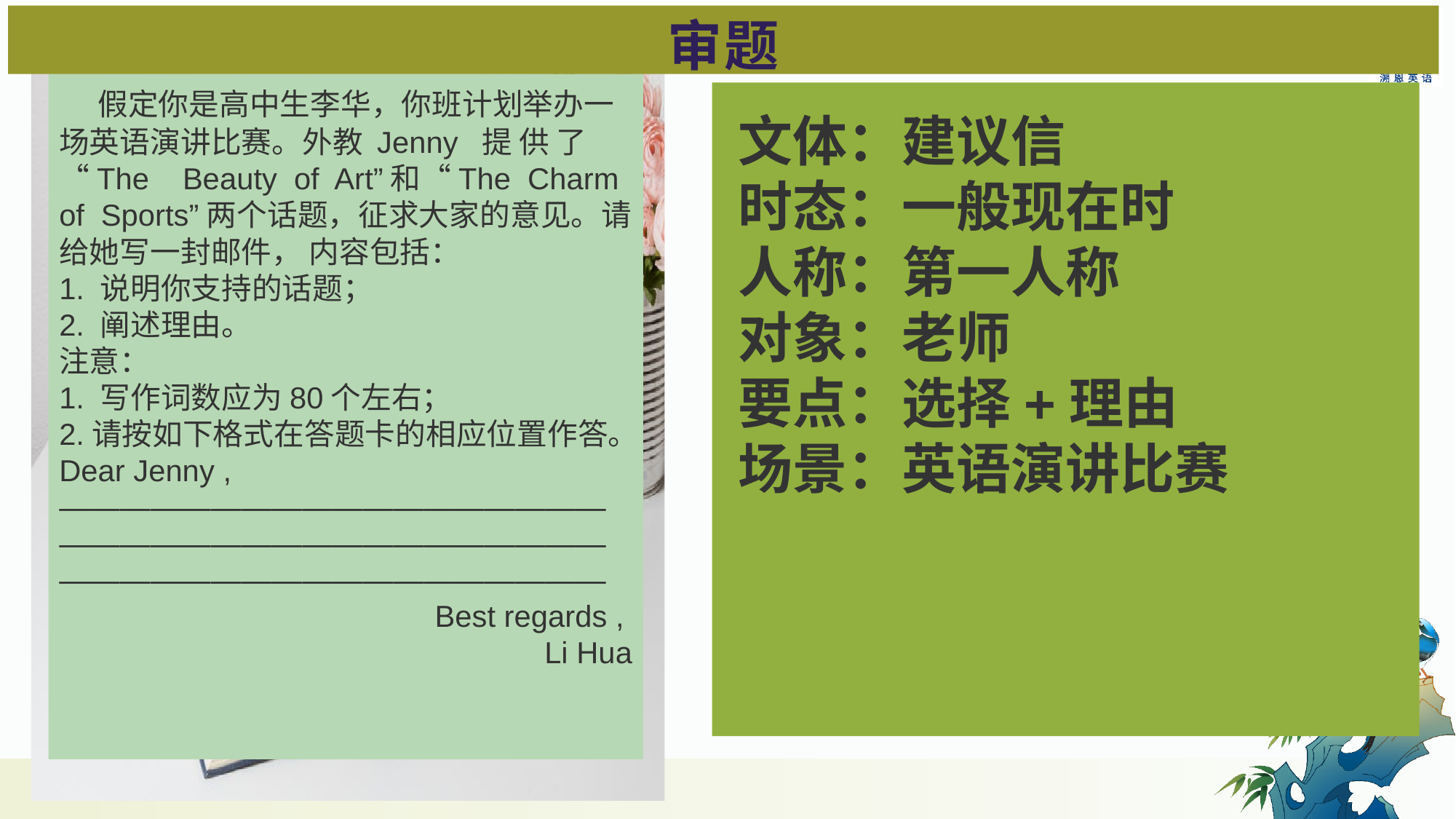

审题

#
    假定你是高中生李华，你班计划举办一场英语演讲比赛。外教 Jenny  提 供 了“The    Beauty  of  Art”和“The  Charm  of  Sports”两个话题，征求大家的意见。请给她写一封邮件， 内容包括：
1. 说明你支持的话题；
2. 阐述理由。
注意：
1. 写作词数应为80个左右；
2.请按如下格式在答题卡的相应位置作答。Dear Jenny ,
——————————————————————————————————————————————————————
Best regards ,
Li Hua

文体：建议信
时态：一般现在时
人称：第一人称
对象：老师
要点：选择+理由
场景：英语演讲比赛